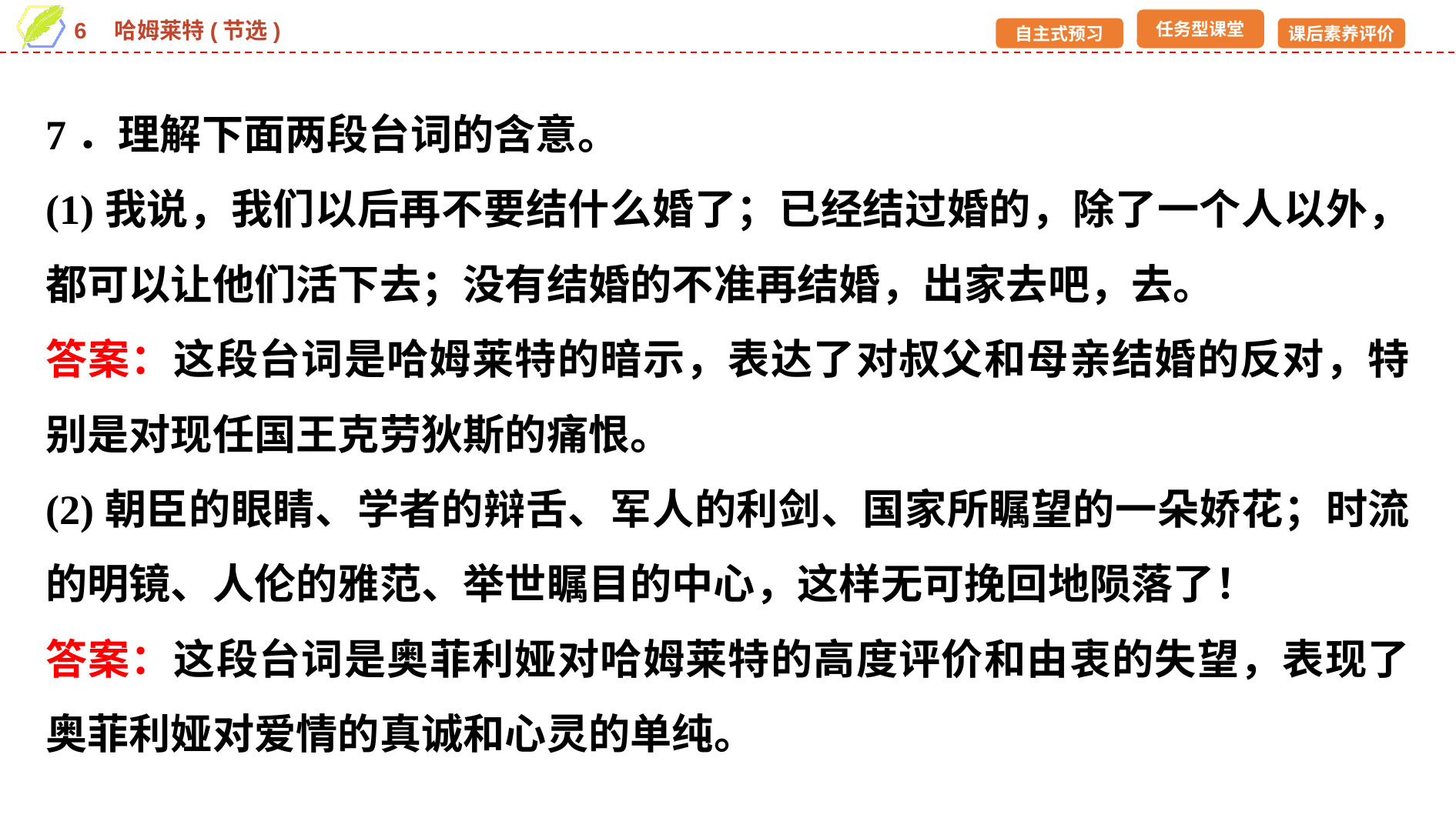

7．理解下面两段台词的含意。
(1)我说，我们以后再不要结什么婚了；已经结过婚的，除了一个人以外，都可以让他们活下去；没有结婚的不准再结婚，出家去吧，去。
答案：这段台词是哈姆莱特的暗示，表达了对叔父和母亲结婚的反对，特别是对现任国王克劳狄斯的痛恨。
(2)朝臣的眼睛、学者的辩舌、军人的利剑、国家所瞩望的一朵娇花；时流的明镜、人伦的雅范、举世瞩目的中心，这样无可挽回地陨落了！
答案：这段台词是奥菲利娅对哈姆莱特的高度评价和由衷的失望，表现了奥菲利娅对爱情的真诚和心灵的单纯。